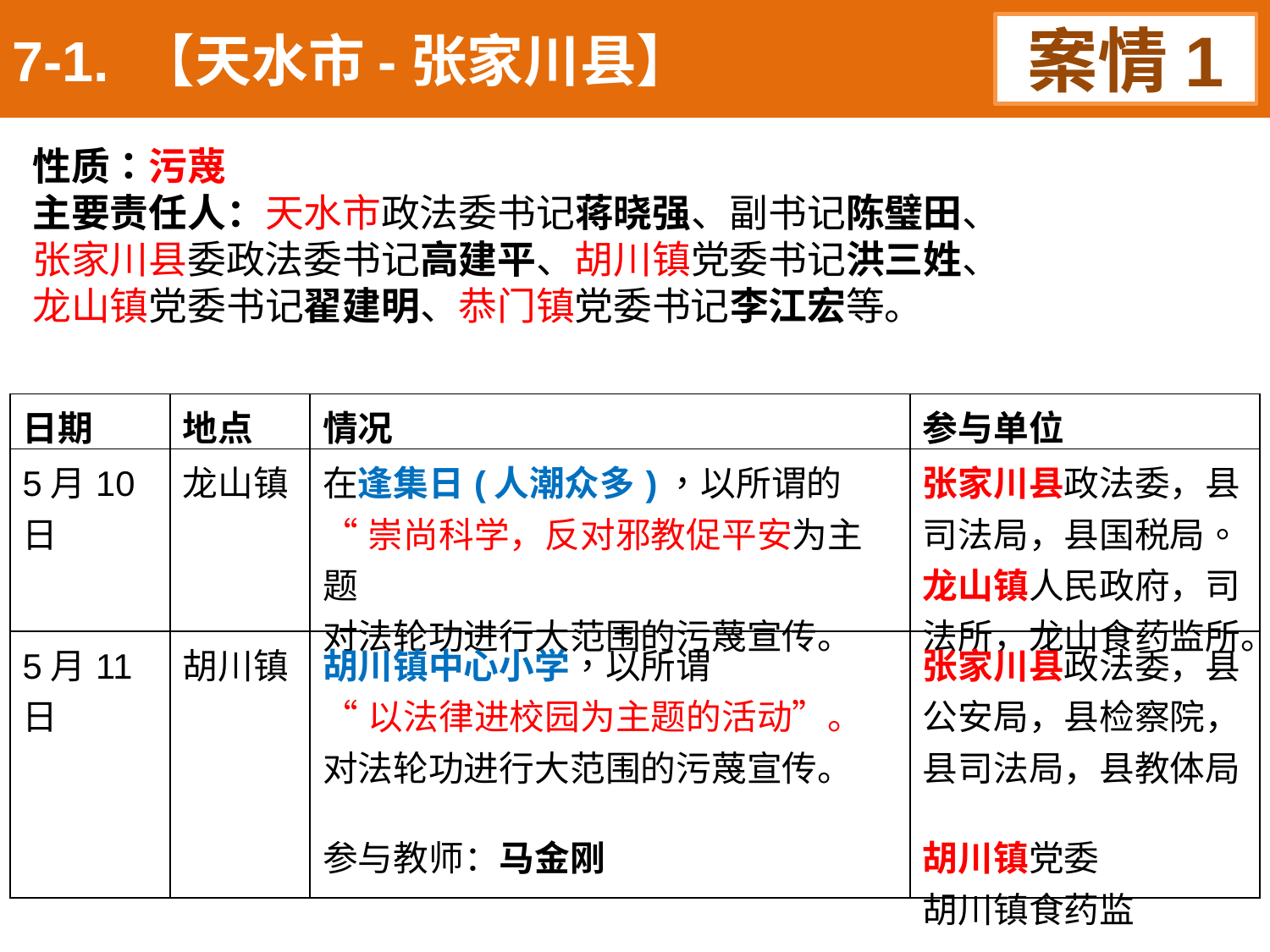

7-1. 【天水市-张家川县】
案情1
性质：污蔑
主要责任人：天水市政法委书记蒋晓强、副书记陈璧田、
张家川县委政法委书记高建平、胡川镇党委书记洪三姓、
龙山镇党委书记翟建明、恭门镇党委书记李江宏等。
| 日期 | 地点 | 情况 | 参与单位 |
| --- | --- | --- | --- |
| 5月10日 | 龙山镇 | 在逢集日(人潮众多)，以所谓的 “崇尚科学，反对邪教促平安为主题 对法轮功进行大范围的污蔑宣传。 | 张家川县政法委，县司法局，县国税局。 龙山镇人民政府，司法所，龙山食药监所。 |
| 5月11日 | 胡川镇 | 胡川镇中心小学，以所谓 “以法律进校园为主题的活动”。 对法轮功进行大范围的污蔑宣传。 参与教师：马金刚 | 张家川县政法委，县公安局，县检察院，县司法局，县教体局 胡川镇党委 胡川镇食药监 |